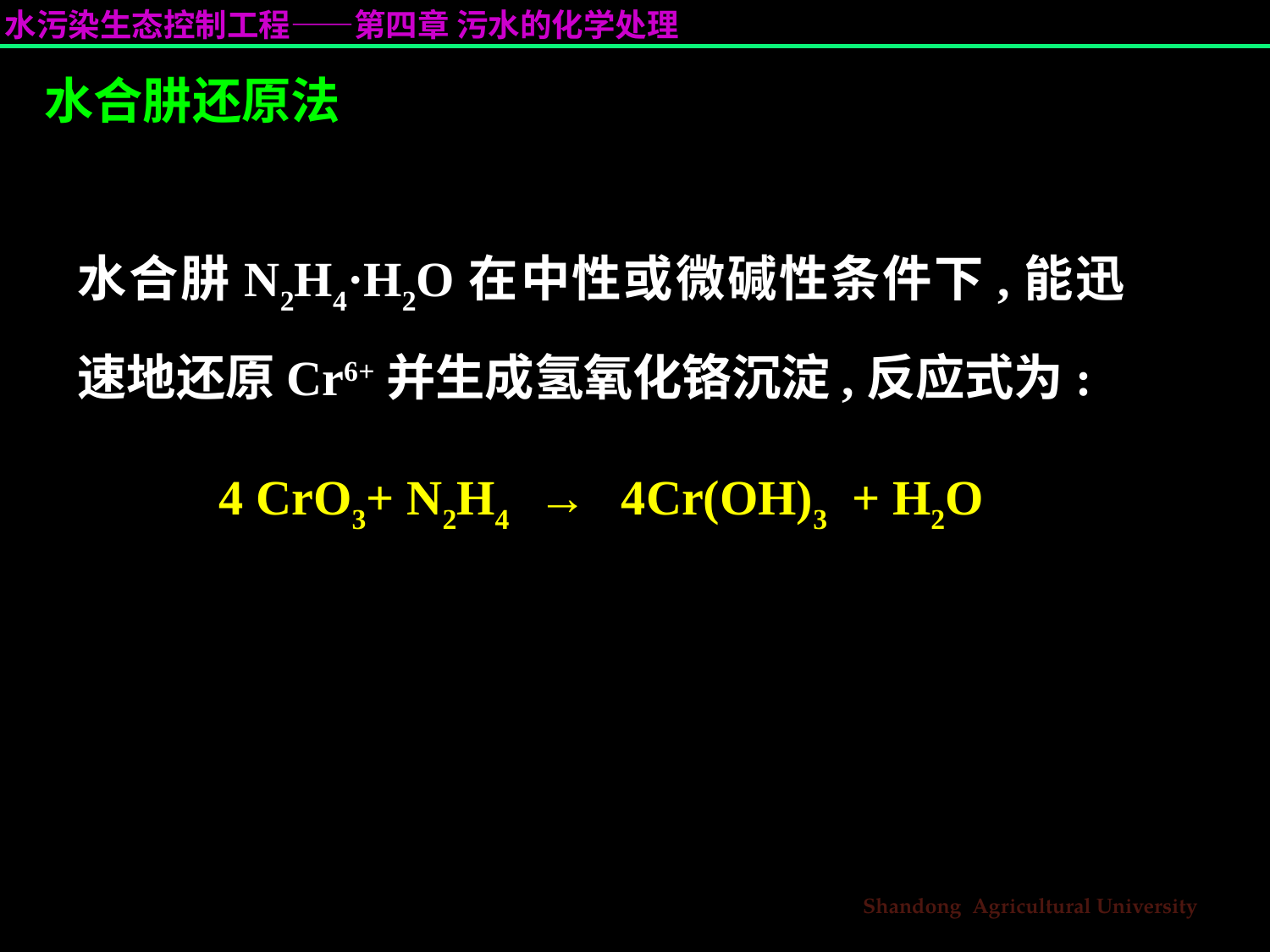

水合肼还原法

水合肼N2H4·H2O在中性或微碱性条件下,能迅速地还原Cr6+并生成氢氧化铬沉淀,反应式为:
4 CrO3+ N2H4    →    4Cr(OH)3  + H2O